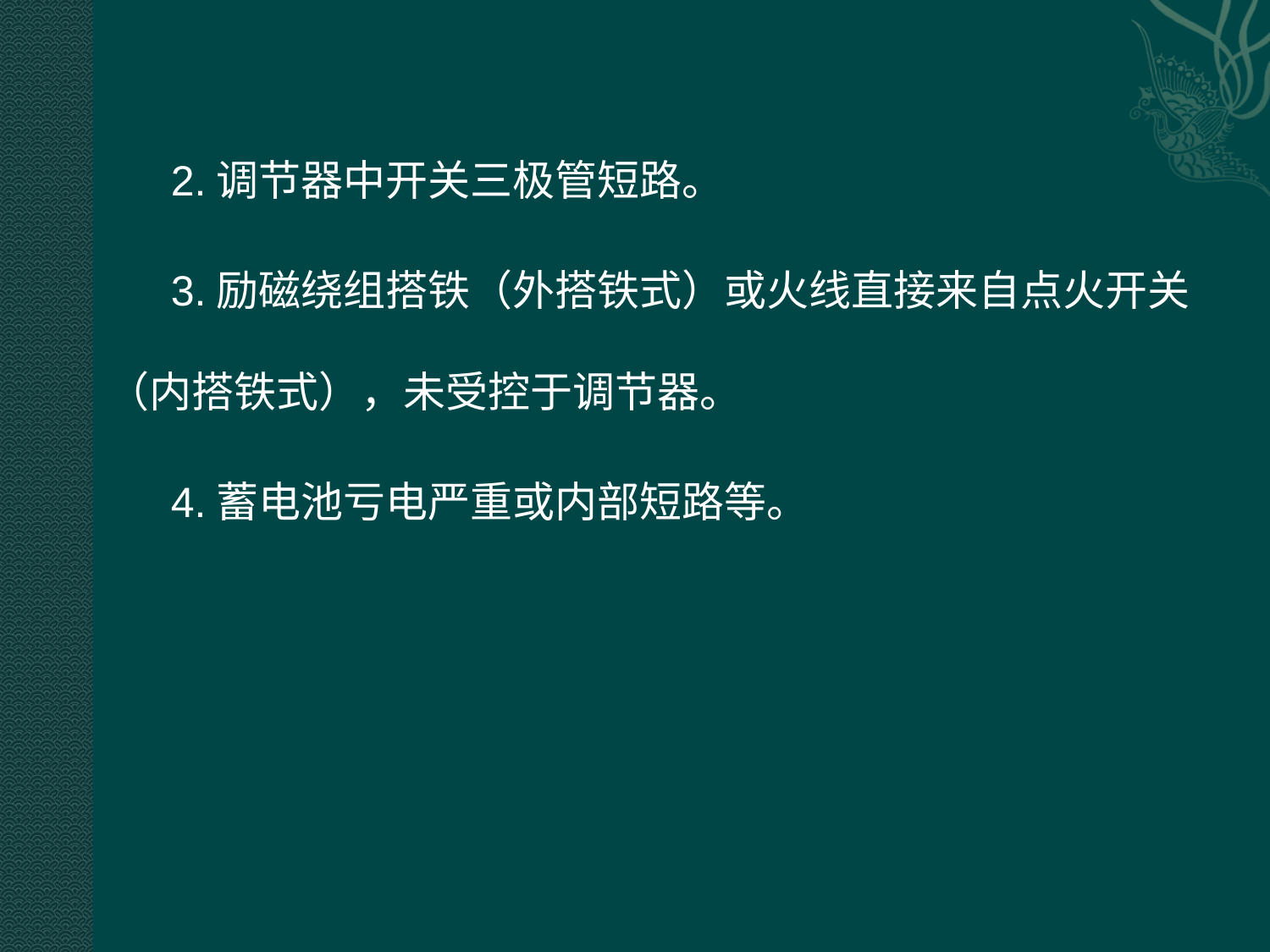

2.调节器中开关三极管短路。
3.励磁绕组搭铁（外搭铁式）或火线直接来自点火开关（内搭铁式），未受控于调节器。
4.蓄电池亏电严重或内部短路等。